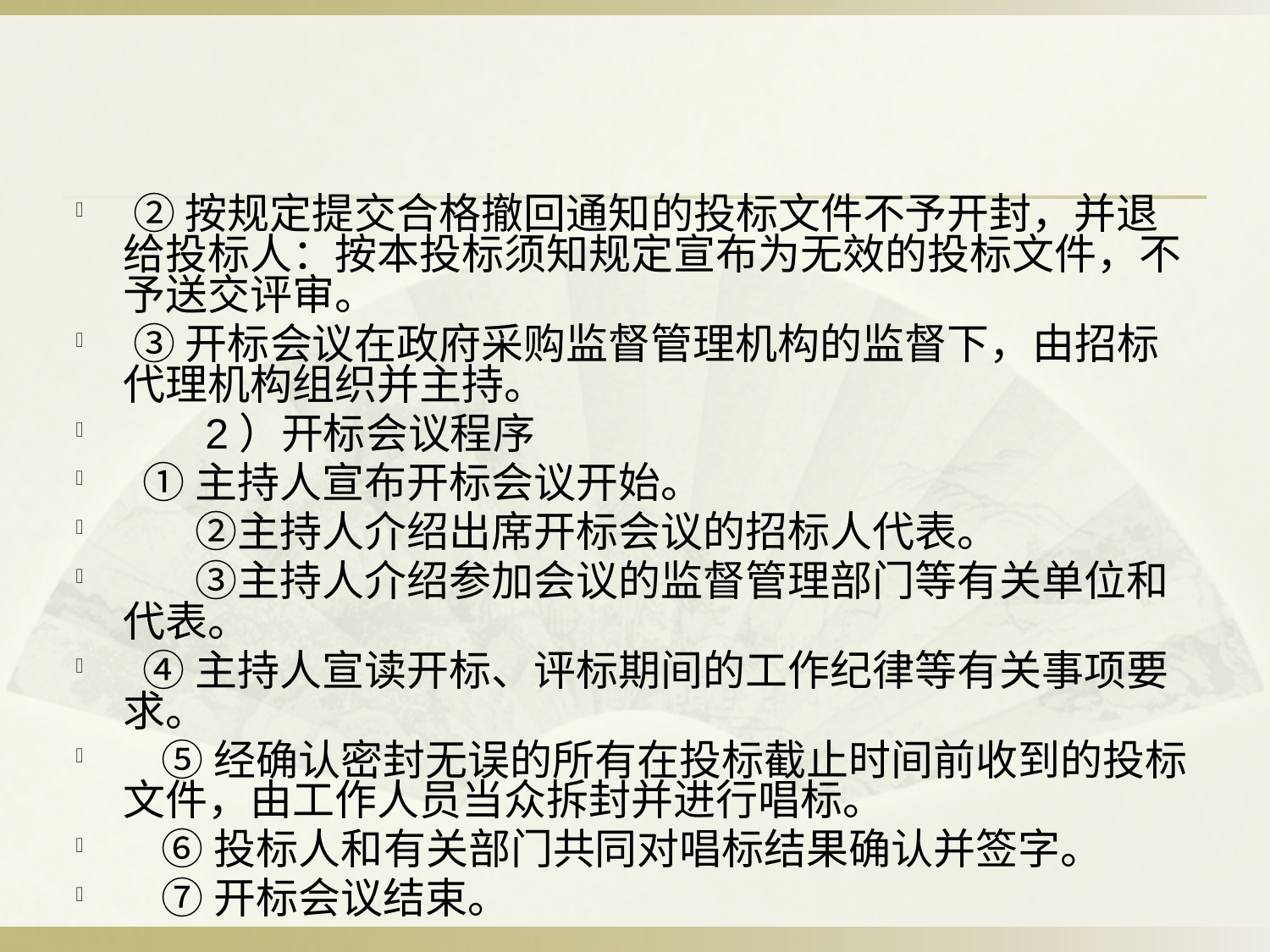

#
 ②按规定提交合格撤回通知的投标文件不予开封，并退给投标人：按本投标须知规定宣布为无效的投标文件，不予送交评审。
 ③开标会议在政府采购监督管理机构的监督下，由招标代理机构组织并主持。
 　 2）开标会议程序
  ①主持人宣布开标会议开始。
 　 ②主持人介绍出席开标会议的招标人代表。
  　③主持人介绍参加会议的监督管理部门等有关单位和代表。
  ④主持人宣读开标、评标期间的工作纪律等有关事项要求。
    ⑤经确认密封无误的所有在投标截止时间前收到的投标文件，由工作人员当众拆封并进行唱标。
    ⑥投标人和有关部门共同对唱标结果确认并签字。
    ⑦开标会议结束。